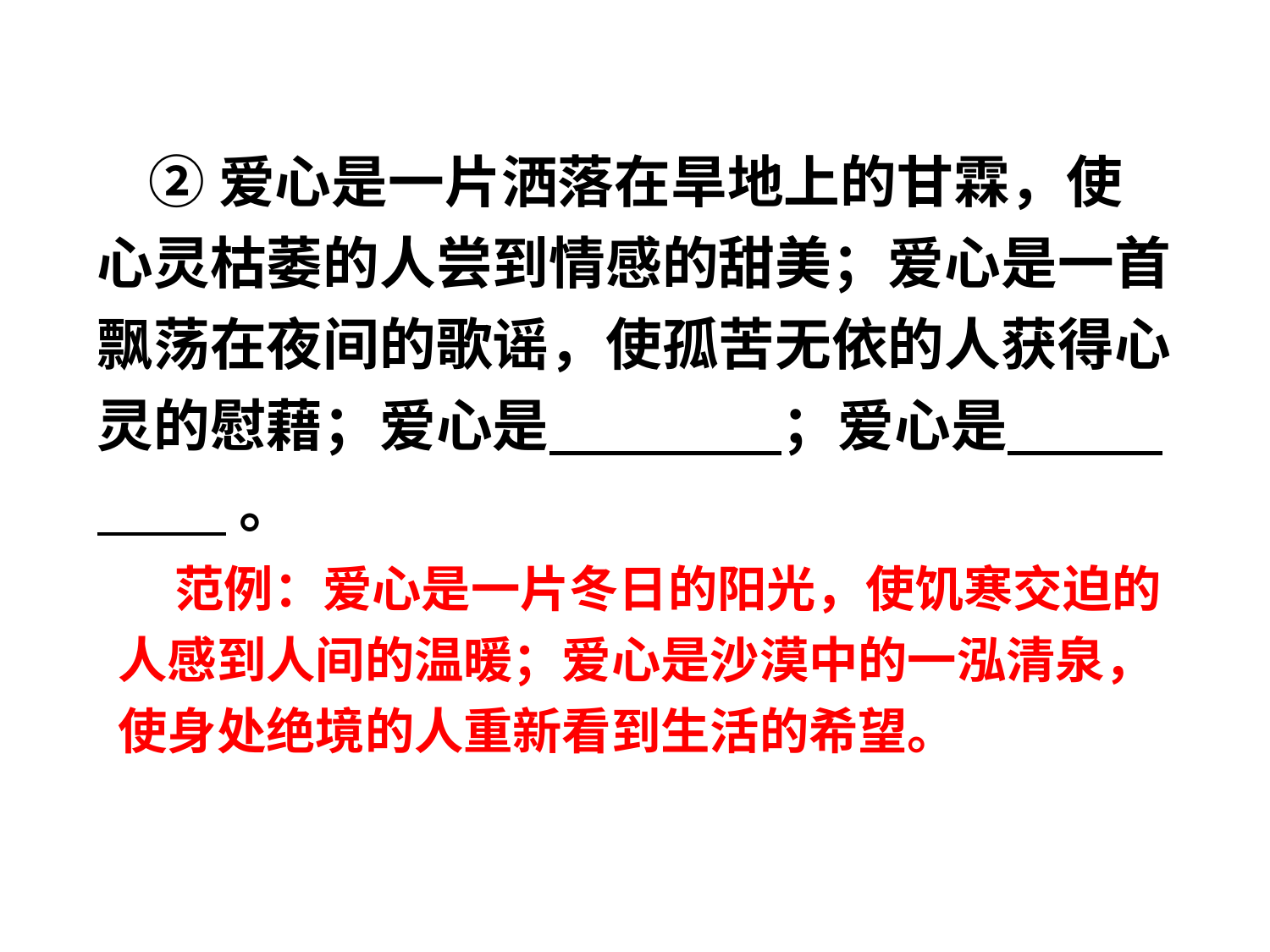

②爱心是一片洒落在旱地上的甘霖，使心灵枯萎的人尝到情感的甜美；爱心是一首飘荡在夜间的歌谣，使孤苦无依的人获得心灵的慰藉；爱心是                  ；爱心是                        。
    范例：爱心是一片冬日的阳光，使饥寒交迫的人感到人间的温暖；爱心是沙漠中的一泓清泉，使身处绝境的人重新看到生活的希望。